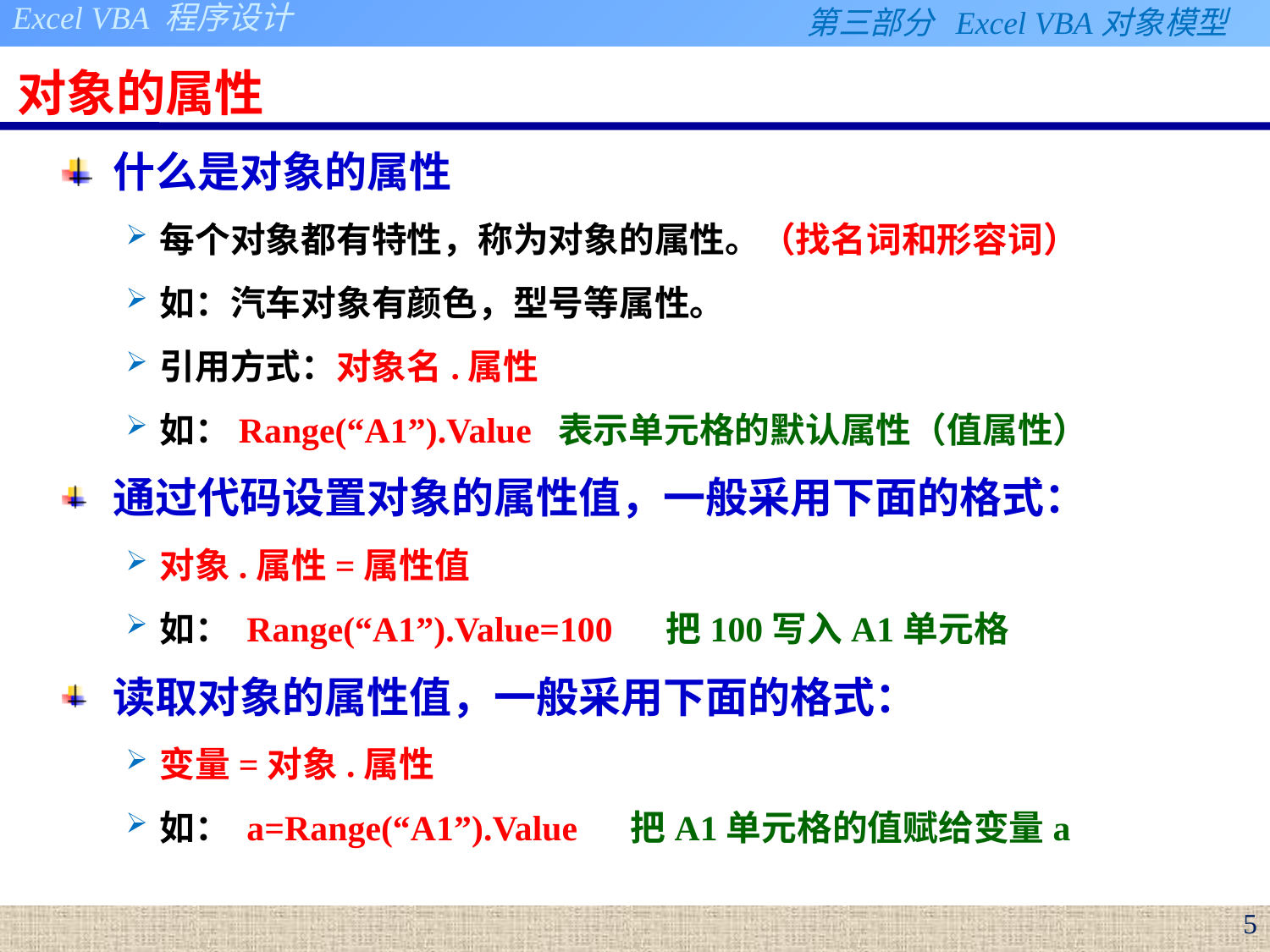

# 对象的属性
什么是对象的属性
每个对象都有特性，称为对象的属性。（找名词和形容词）
如：汽车对象有颜色，型号等属性。
引用方式：对象名.属性
如：Range(“A1”).Value  表示单元格的默认属性（值属性）
通过代码设置对象的属性值，一般采用下面的格式：
对象.属性=属性值
如： Range(“A1”).Value=100     把100写入A1单元格
读取对象的属性值，一般采用下面的格式：
变量=对象.属性
如： a=Range(“A1”).Value     把A1单元格的值赋给变量a